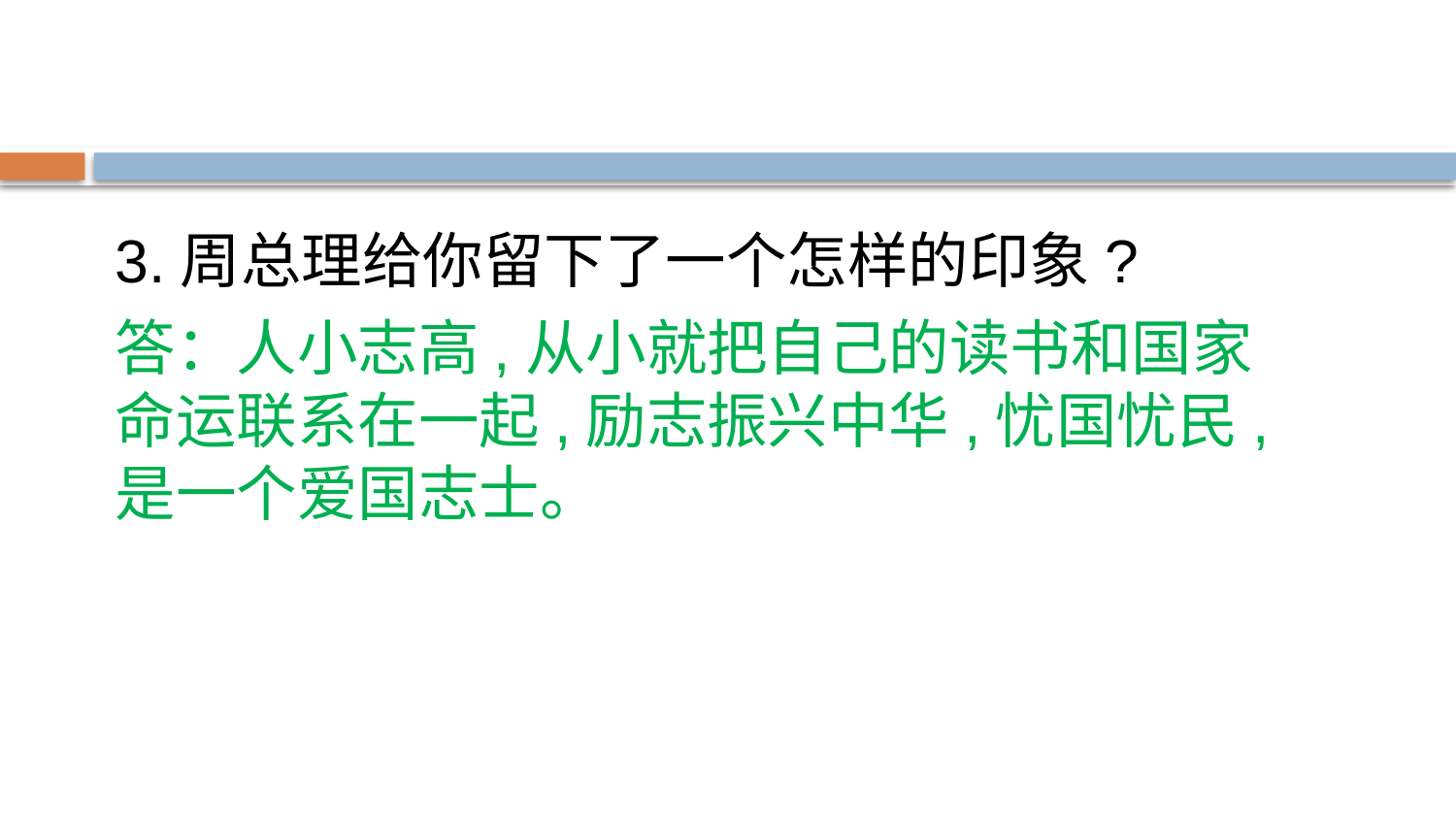

3.周总理给你留下了一个怎样的印象?
答：人小志高,从小就把自己的读书和国家命运联系在一起,励志振兴中华,忧国忧民,是一个爱国志士。